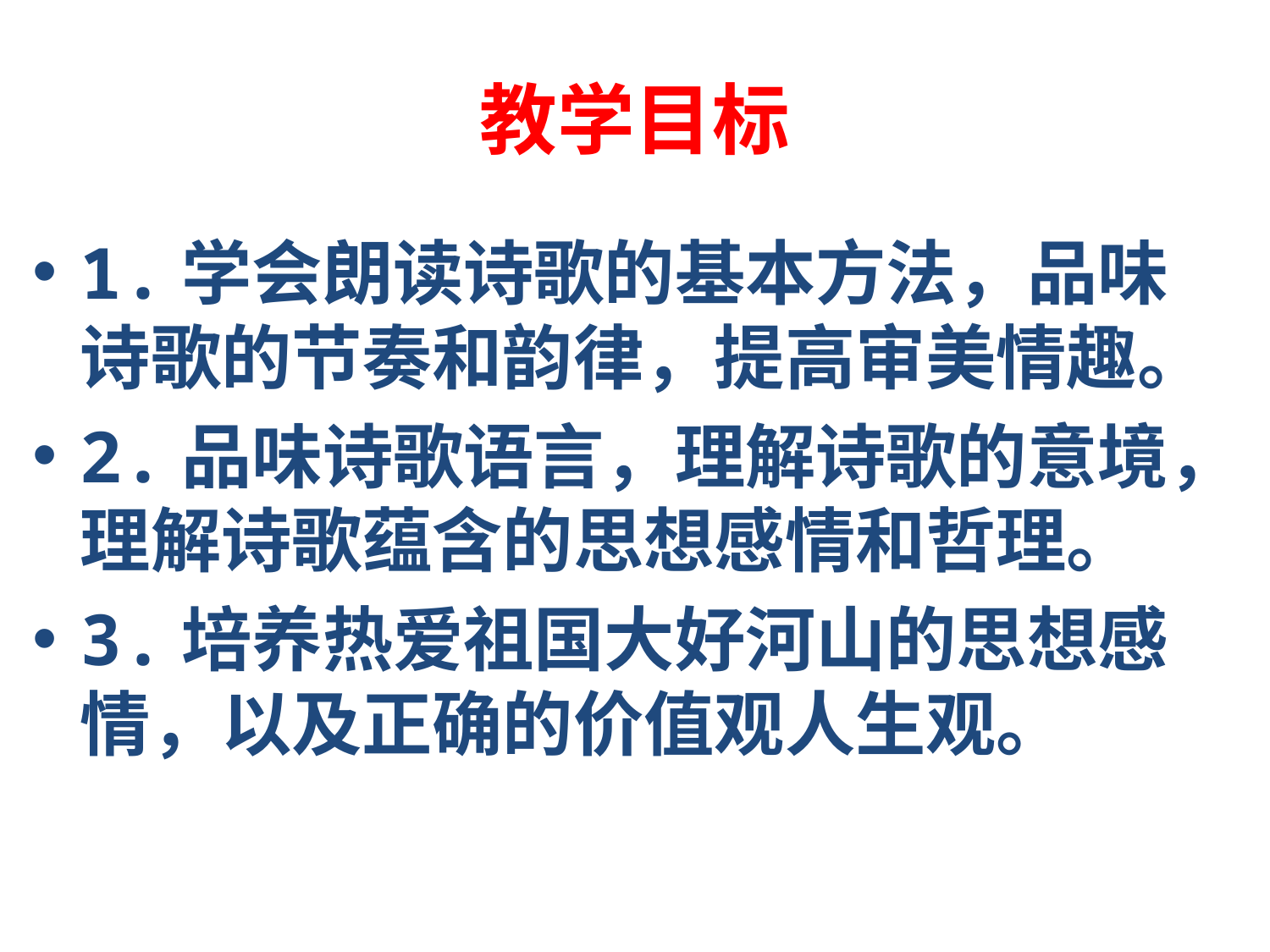

# 教学目标
1.学会朗读诗歌的基本方法，品味诗歌的节奏和韵律，提高审美情趣。
2.品味诗歌语言，理解诗歌的意境，理解诗歌蕴含的思想感情和哲理。
3.培养热爱祖国大好河山的思想感情，以及正确的价值观人生观。